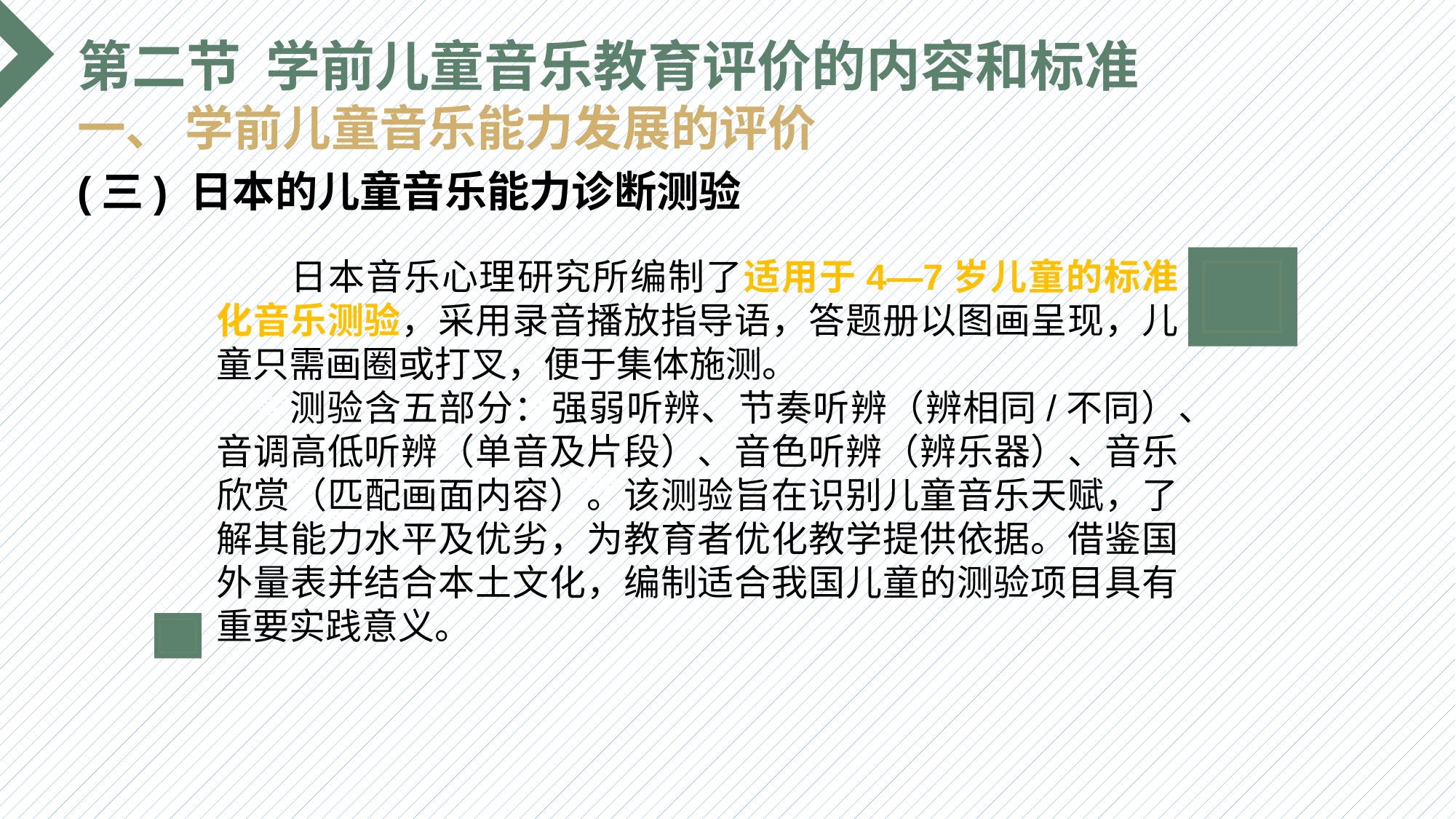

第二节  学前儿童音乐教育评价的内容和标准
一、 学前儿童音乐能力发展的评价
(三) 日本的儿童音乐能力诊断测验

 日本音乐心理研究所编制了适用于4—7岁儿童的标准化音乐测验，采用录音播放指导语，答题册以图画呈现，儿童只需画圈或打叉，便于集体施测。
 测验含五部分：强弱听辨、节奏听辨（辨相同/不同）、音调高低听辨（单音及片段）、音色听辨（辨乐器）、音乐欣赏（匹配画面内容）。该测验旨在识别儿童音乐天赋，了解其能力水平及优劣，为教育者优化教学提供依据。借鉴国外量表并结合本土文化，编制适合我国儿童的测验项目具有重要实践意义。

选题背景
输入您的内容，请简要说明，言简意赅即可输入您的内容，请简要说明，言简意赅即可输入您的内容，请简要说明，言简意赅即可输入您的内容，请简要说明，言简意赅即可